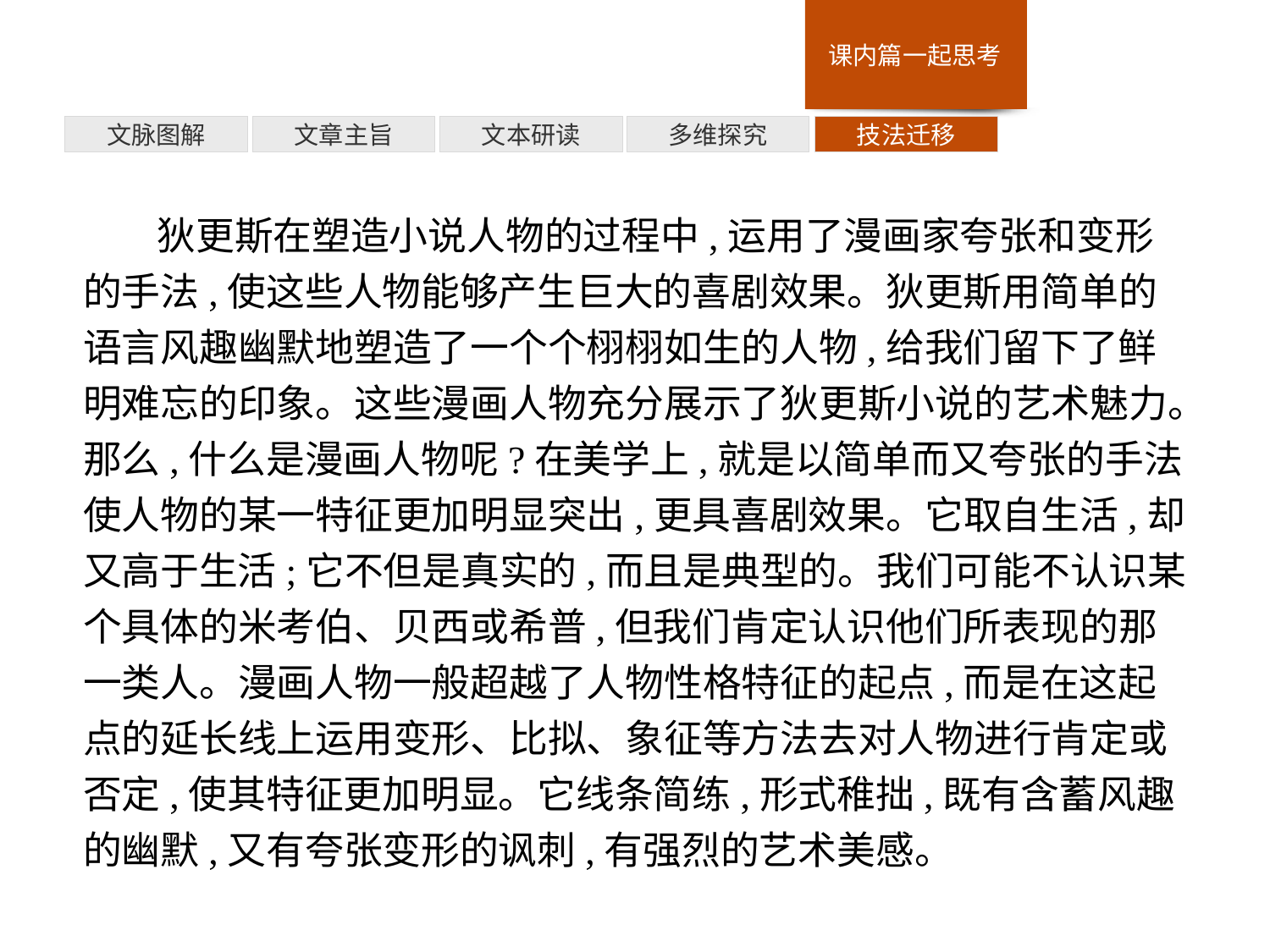

技法迁移
多维探究
文本研读
文章主旨
文脉图解
狄更斯在塑造小说人物的过程中,运用了漫画家夸张和变形的手法,使这些人物能够产生巨大的喜剧效果。狄更斯用简单的语言风趣幽默地塑造了一个个栩栩如生的人物,给我们留下了鲜明难忘的印象。这些漫画人物充分展示了狄更斯小说的艺术魅力。那么,什么是漫画人物呢?在美学上,就是以简单而又夸张的手法使人物的某一特征更加明显突出,更具喜剧效果。它取自生活,却又高于生活;它不但是真实的,而且是典型的。我们可能不认识某个具体的米考伯、贝西或希普,但我们肯定认识他们所表现的那一类人。漫画人物一般超越了人物性格特征的起点,而是在这起点的延长线上运用变形、比拟、象征等方法去对人物进行肯定或否定,使其特征更加明显。它线条简练,形式稚拙,既有含蓄风趣的幽默,又有夸张变形的讽刺,有强烈的艺术美感。